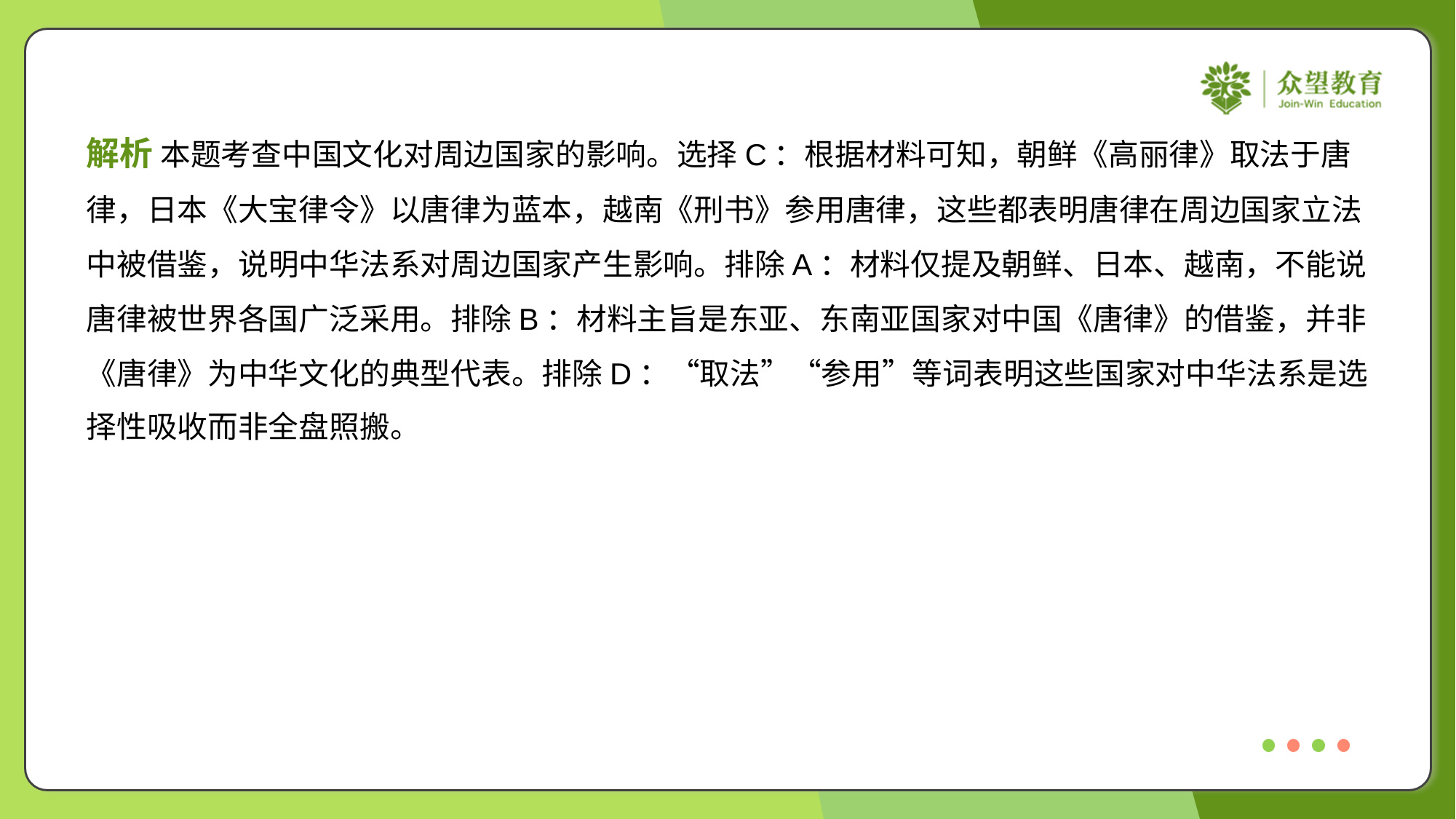

解析 本题考查中国文化对周边国家的影响。选择C：根据材料可知，朝鲜《高丽律》取法于唐
律，日本《大宝律令》以唐律为蓝本，越南《刑书》参用唐律，这些都表明唐律在周边国家立法
中被借鉴，说明中华法系对周边国家产生影响。排除A：材料仅提及朝鲜、日本、越南，不能说
唐律被世界各国广泛采用。排除B：材料主旨是东亚、东南亚国家对中国《唐律》的借鉴，并非
《唐律》为中华文化的典型代表。排除D：“取法”“参用”等词表明这些国家对中华法系是选
择性吸收而非全盘照搬。